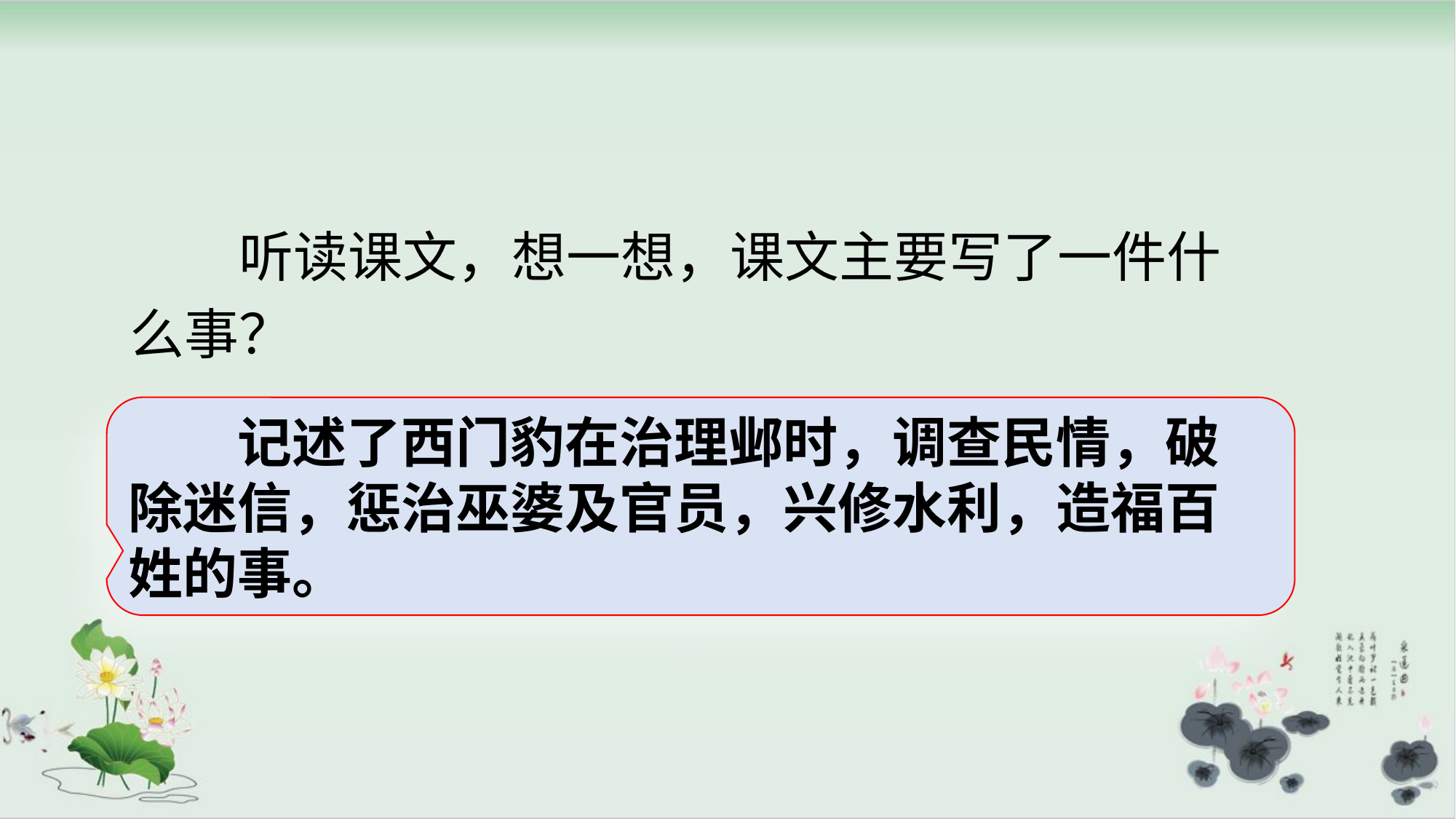

听读课文，想一想，课文主要写了一件什么事？
　　记述了西门豹在治理邺时，调查民情，破除迷信，惩治巫婆及官员，兴修水利，造福百姓的事。